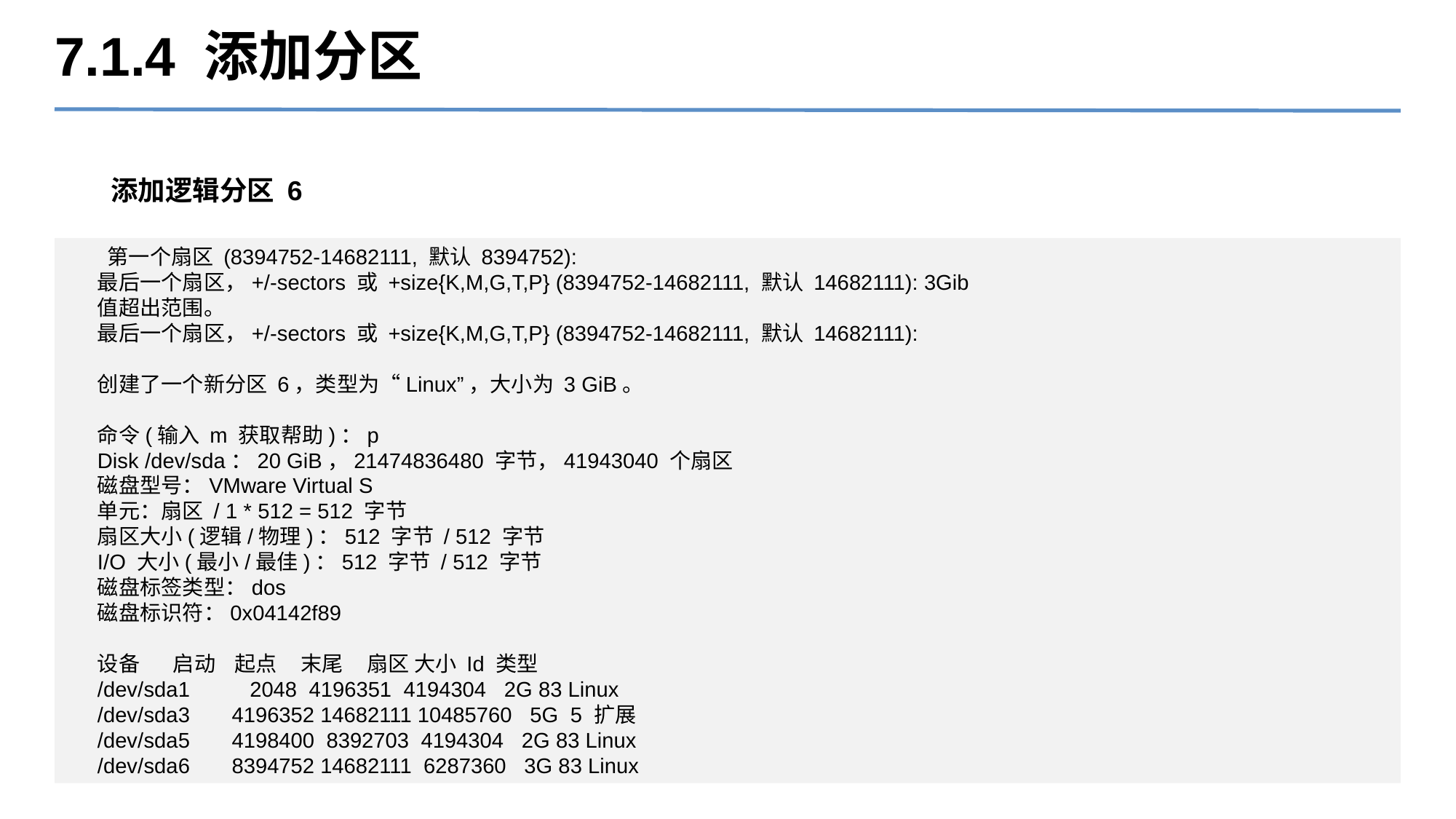

7.1.4 添加分区
添加逻辑分区 6
 第一个扇区 (8394752-14682111, 默认 8394752):
最后一个扇区，+/-sectors 或 +size{K,M,G,T,P} (8394752-14682111, 默认 14682111): 3Gib
值超出范围。
最后一个扇区，+/-sectors 或 +size{K,M,G,T,P} (8394752-14682111, 默认 14682111):

创建了一个新分区 6，类型为“Linux”，大小为 3 GiB。

命令(输入 m 获取帮助)：p
Disk /dev/sda：20 GiB，21474836480 字节，41943040 个扇区
磁盘型号：VMware Virtual S
单元：扇区 / 1 * 512 = 512 字节
扇区大小(逻辑/物理)：512 字节 / 512 字节
I/O 大小(最小/最佳)：512 字节 / 512 字节
磁盘标签类型：dos
磁盘标识符：0x04142f89

设备       启动    起点     末尾     扇区 大小 Id 类型
/dev/sda1          2048  4196351  4194304   2G 83 Linux
/dev/sda3       4196352 14682111 10485760   5G  5 扩展
/dev/sda5       4198400  8392703  4194304   2G 83 Linux
/dev/sda6       8394752 14682111  6287360   3G 83 Linux